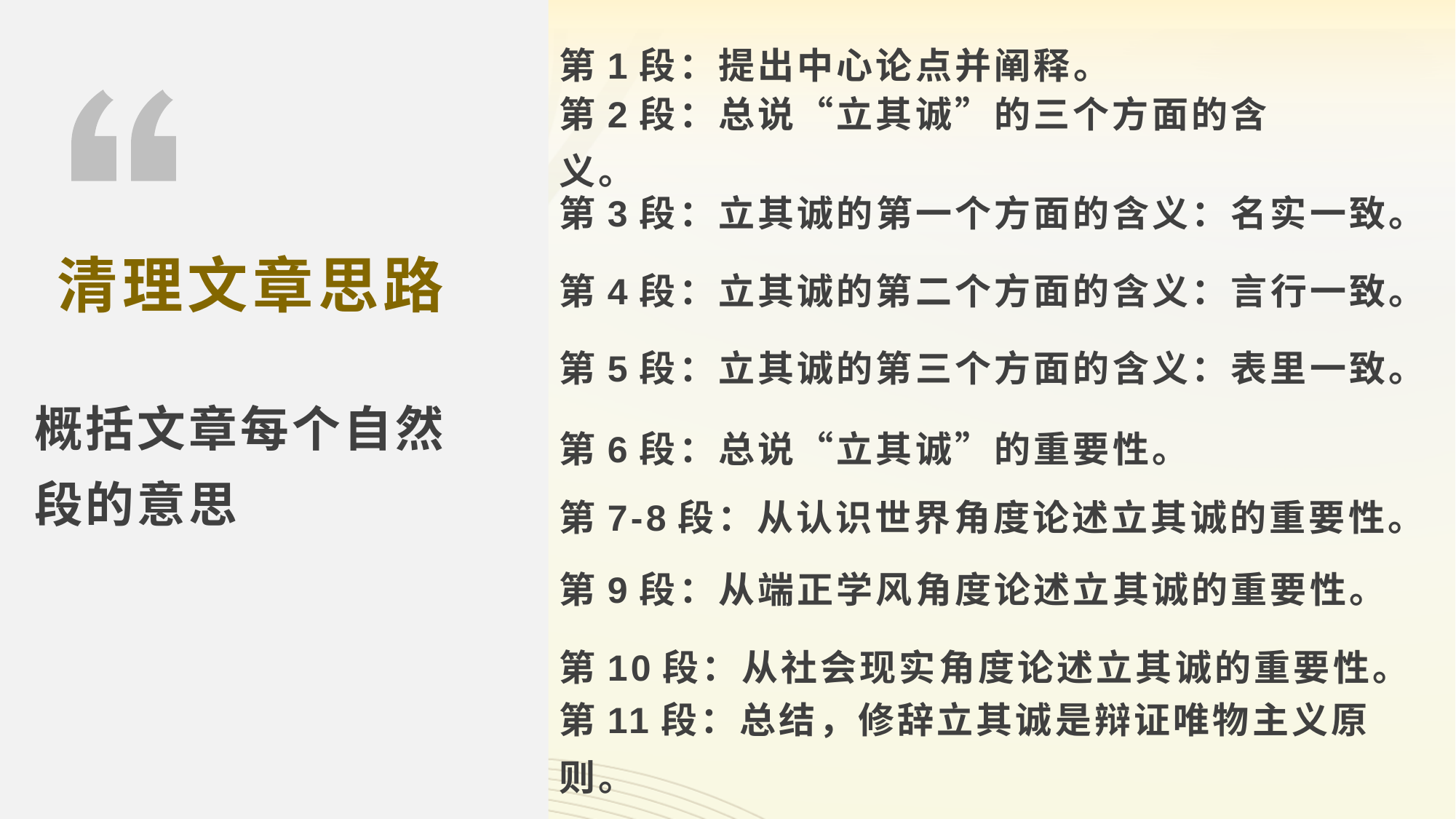

第1段：提出中心论点并阐释。

第2段：总说“立其诚”的三个方面的含义。
第3段：立其诚的第一个方面的含义：名实一致。
清理文章思路
第4段：立其诚的第二个方面的含义：言行一致。
第5段：立其诚的第三个方面的含义：表里一致。
概括文章每个自然段的意思
第6段：总说“立其诚”的重要性。
第7-8段：从认识世界角度论述立其诚的重要性。
第9段：从端正学风角度论述立其诚的重要性。
第10段：从社会现实角度论述立其诚的重要性。
第11段：总结，修辞立其诚是辩证唯物主义原则。